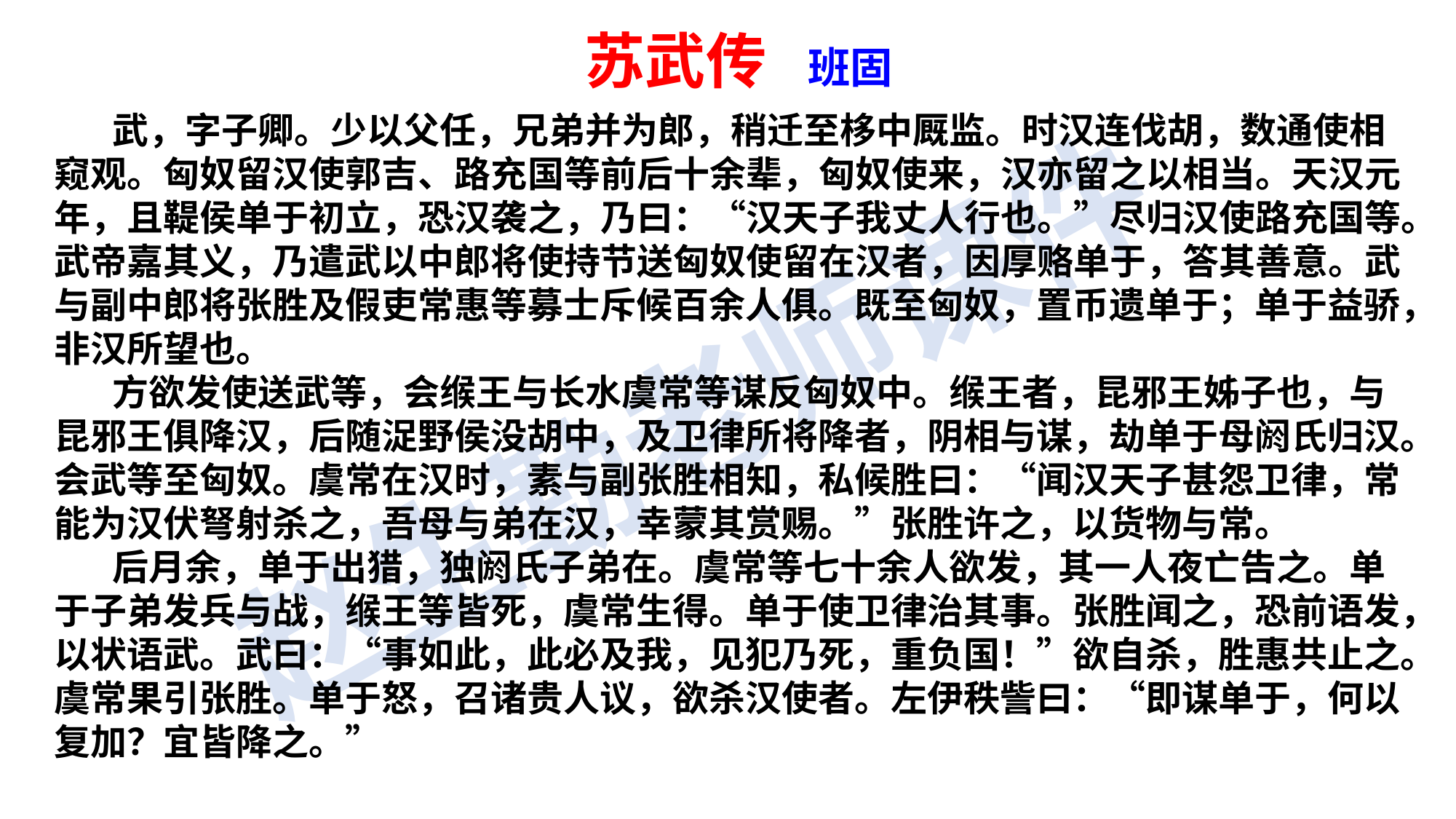

苏武传   班固
      武，字子卿。少以父任，兄弟并为郎，稍迁至栘中厩监。时汉连伐胡，数通使相窥观。匈奴留汉使郭吉、路充国等前后十余辈，匈奴使来，汉亦留之以相当。天汉元年，且鞮侯单于初立，恐汉袭之，乃曰：“汉天子我丈人行也。”尽归汉使路充国等。武帝嘉其义，乃遣武以中郎将使持节送匈奴使留在汉者，因厚赂单于，答其善意。武与副中郎将张胜及假吏常惠等募士斥候百余人俱。既至匈奴，置币遗单于；单于益骄，非汉所望也。
      方欲发使送武等，会缑王与长水虞常等谋反匈奴中。缑王者，昆邪王姊子也，与昆邪王俱降汉，后随浞野侯没胡中，及卫律所将降者，阴相与谋，劫单于母阏氏归汉。会武等至匈奴。虞常在汉时，素与副张胜相知，私候胜曰：“闻汉天子甚怨卫律，常能为汉伏弩射杀之，吾母与弟在汉，幸蒙其赏赐。”张胜许之，以货物与常。
      后月余，单于出猎，独阏氏子弟在。虞常等七十余人欲发，其一人夜亡告之。单于子弟发兵与战，缑王等皆死，虞常生得。单于使卫律治其事。张胜闻之，恐前语发，以状语武。武曰：“事如此，此必及我，见犯乃死，重负国！”欲自杀，胜惠共止之。虞常果引张胜。单于怒，召诸贵人议，欲杀汉使者。左伊秩訾曰：“即谋单于，何以复加？宜皆降之。”